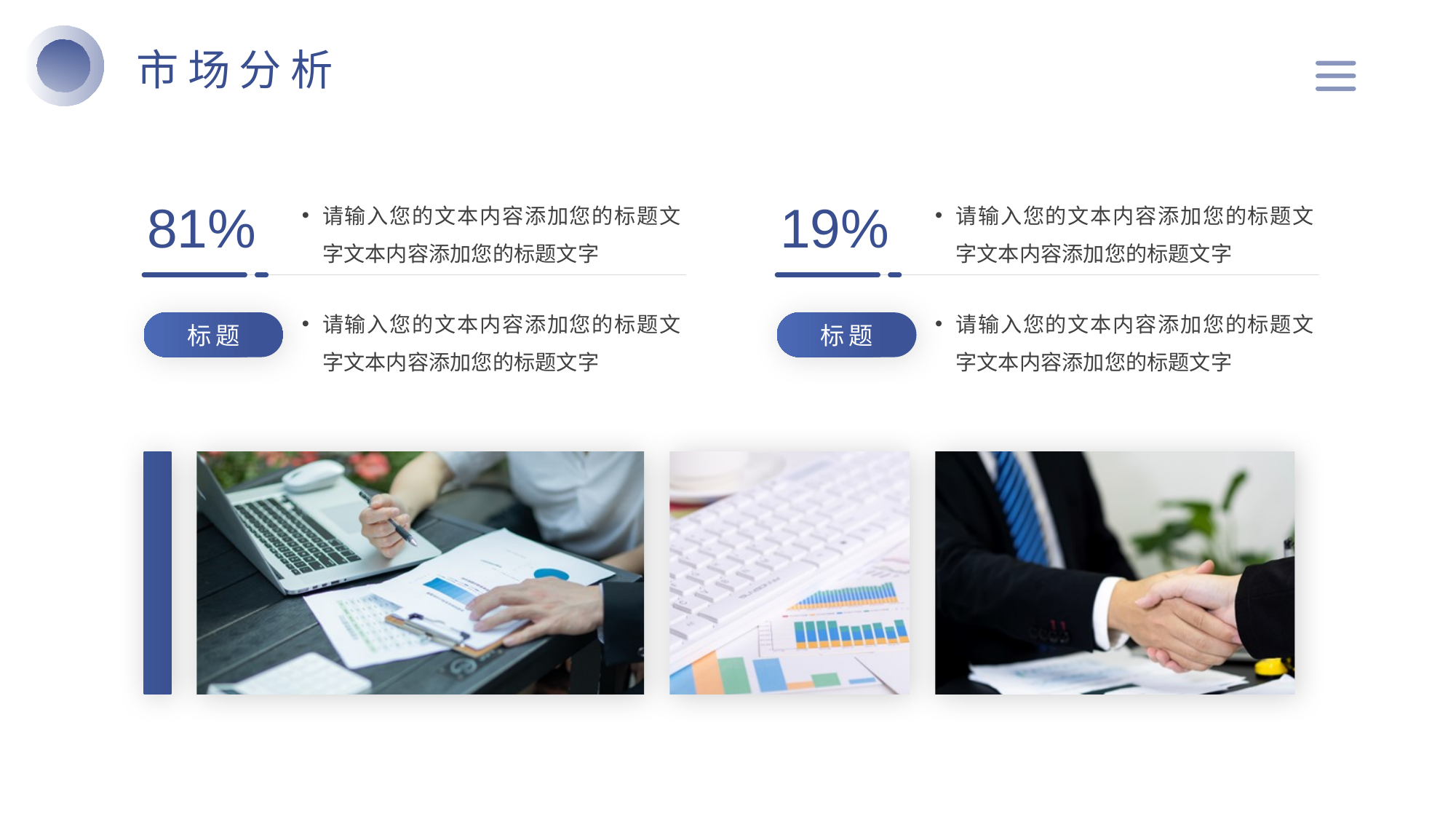

市场分析
请输入您的文本内容添加您的标题文字文本内容添加您的标题文字
81%
请输入您的文本内容添加您的标题文字文本内容添加您的标题文字
19%
请输入您的文本内容添加您的标题文字文本内容添加您的标题文字
标题
请输入您的文本内容添加您的标题文字文本内容添加您的标题文字
标题